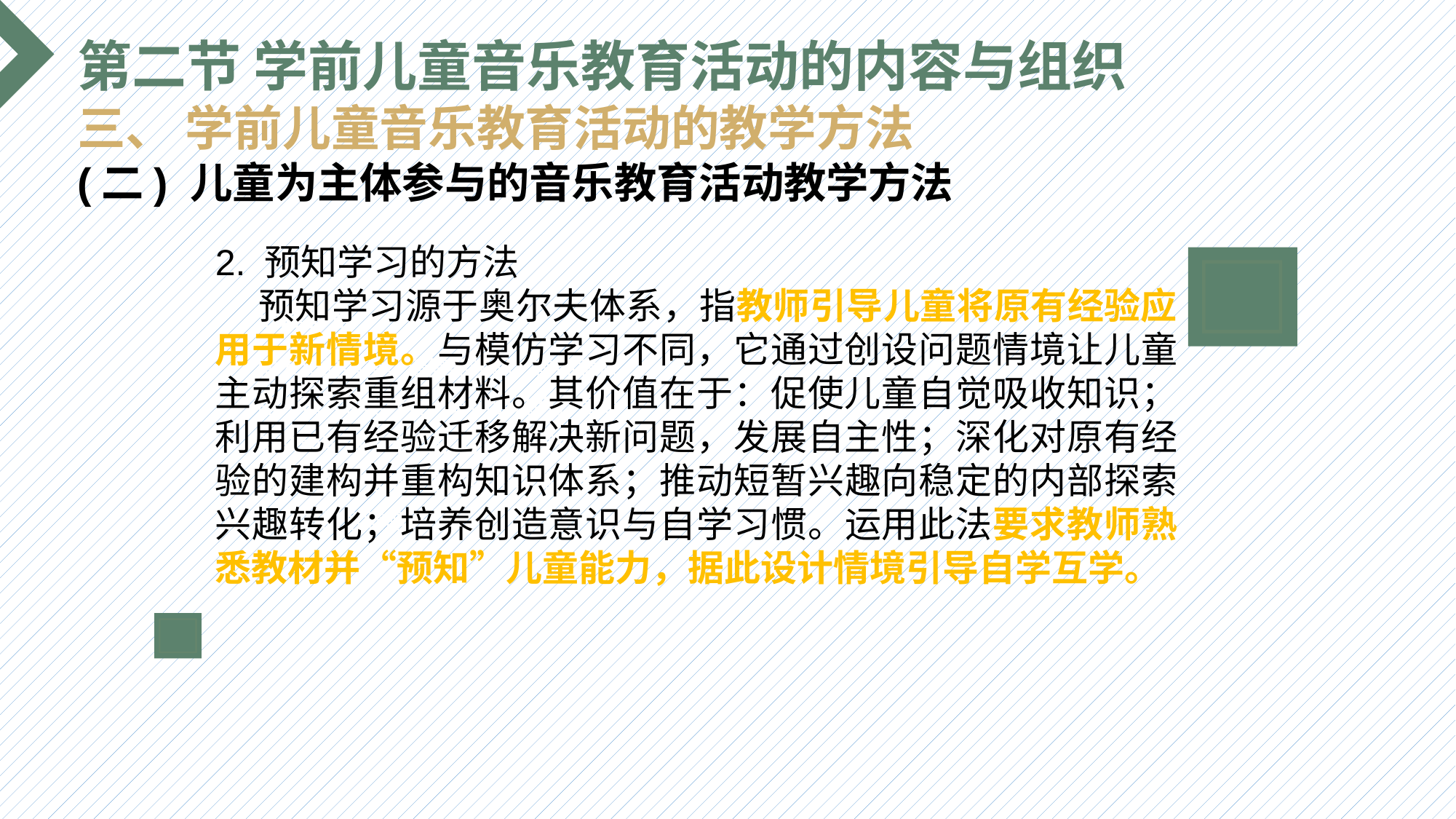

第二节 学前儿童音乐教育活动的内容与组织
三、 学前儿童音乐教育活动的教学方法
(二) 儿童为主体参与的音乐教育活动教学方法

2. 预知学习的方法
    预知学习源于奥尔夫体系，指教师引导儿童将原有经验应用于新情境。与模仿学习不同，它通过创设问题情境让儿童主动探索重组材料。其价值在于：促使儿童自觉吸收知识；利用已有经验迁移解决新问题，发展自主性；深化对原有经验的建构并重构知识体系；推动短暂兴趣向稳定的内部探索兴趣转化；培养创造意识与自学习惯。运用此法要求教师熟悉教材并“预知”儿童能力，据此设计情境引导自学互学。

选题背景
输入您的内容，请简要说明，言简意赅即可输入您的内容，请简要说明，言简意赅即可输入您的内容，请简要说明，言简意赅即可输入您的内容，请简要说明，言简意赅即可